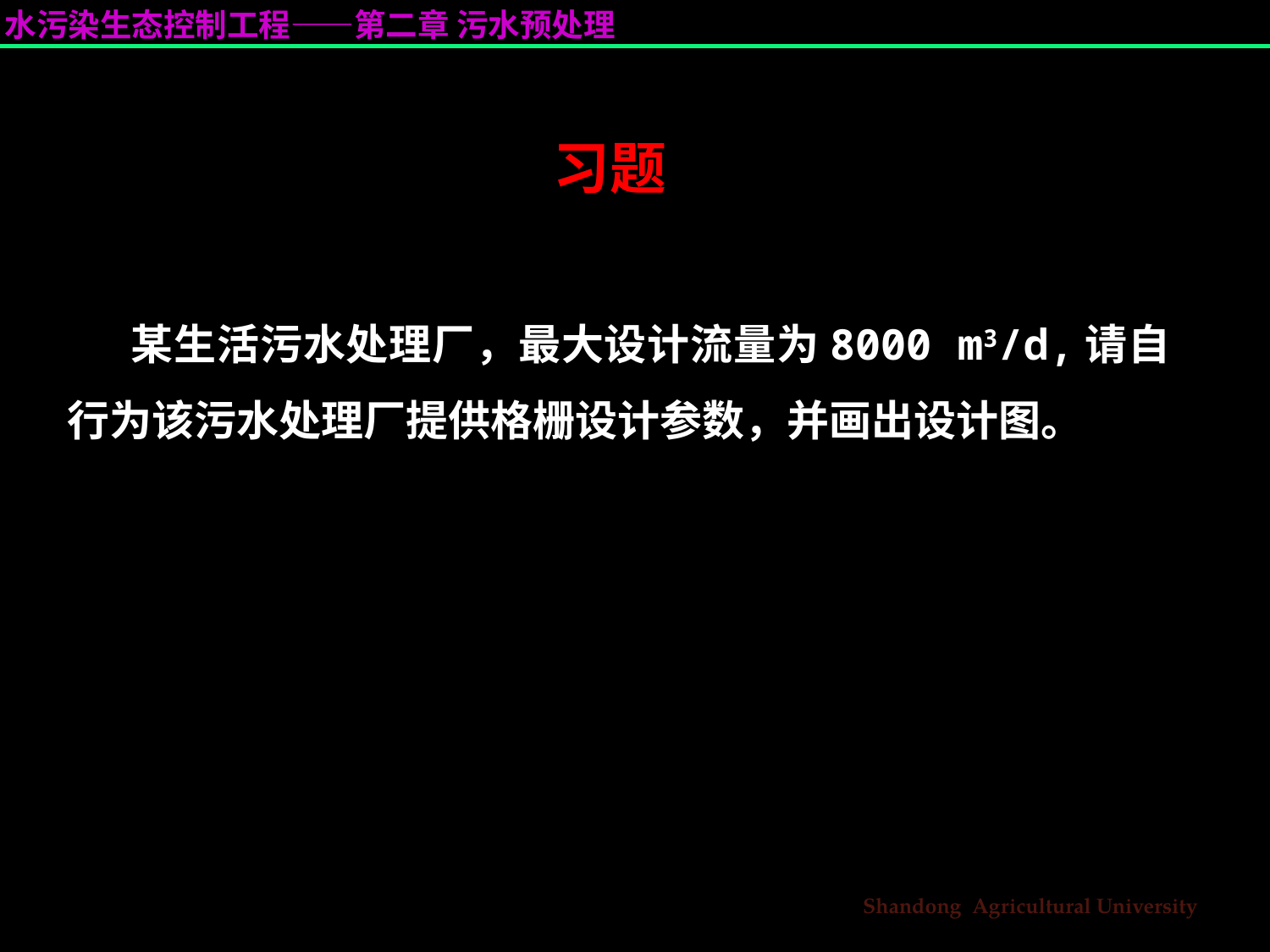

习题

某生活污水处理厂，最大设计流量为8000 m3/d,请自行为该污水处理厂提供格栅设计参数，并画出设计图。